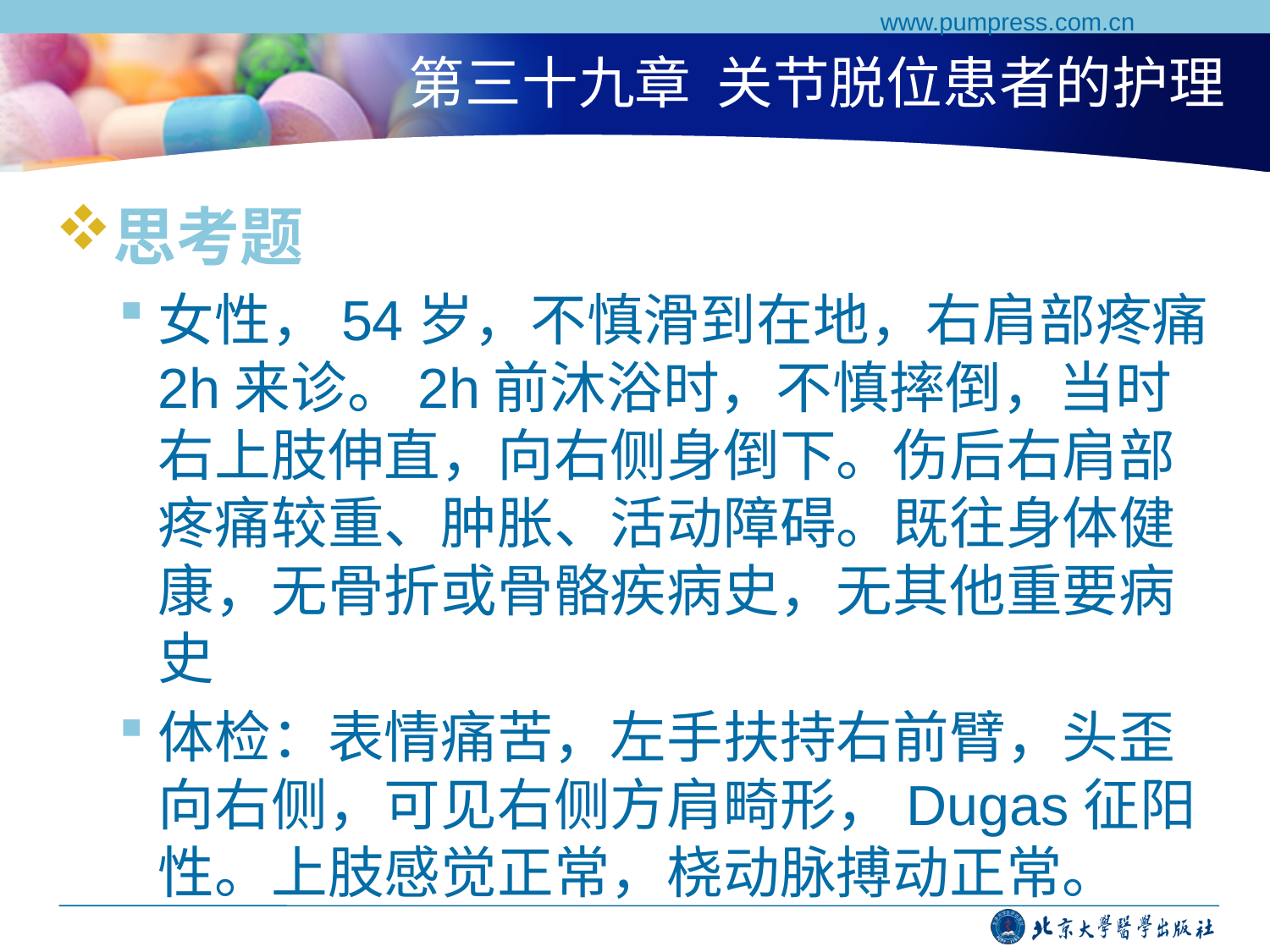

www.pumpress.com.cn
# 第三十九章  关节脱位患者的护理
思考题
女性，54岁，不慎滑到在地，右肩部疼痛2h来诊。2h前沐浴时，不慎摔倒，当时右上肢伸直，向右侧身倒下。伤后右肩部疼痛较重、肿胀、活动障碍。既往身体健康，无骨折或骨骼疾病史，无其他重要病史
体检：表情痛苦，左手扶持右前臂，头歪向右侧，可见右侧方肩畸形，Dugas征阳性。上肢感觉正常，桡动脉搏动正常。